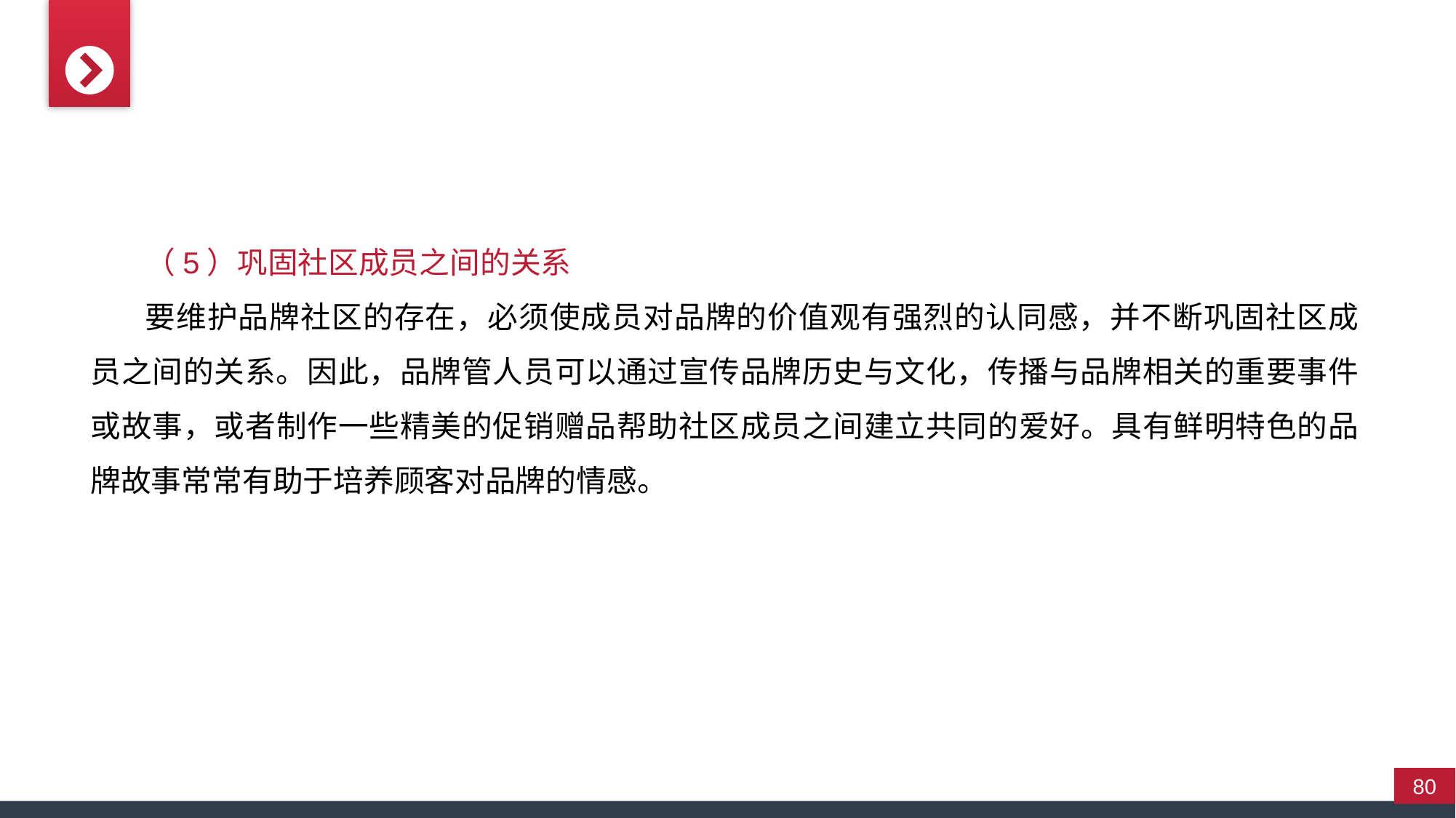

（5）巩固社区成员之间的关系
要维护品牌社区的存在，必须使成员对品牌的价值观有强烈的认同感，并不断巩固社区成员之间的关系。因此，品牌管人员可以通过宣传品牌历史与文化，传播与品牌相关的重要事件或故事，或者制作一些精美的促销赠品帮助社区成员之间建立共同的爱好。具有鲜明特色的品牌故事常常有助于培养顾客对品牌的情感。